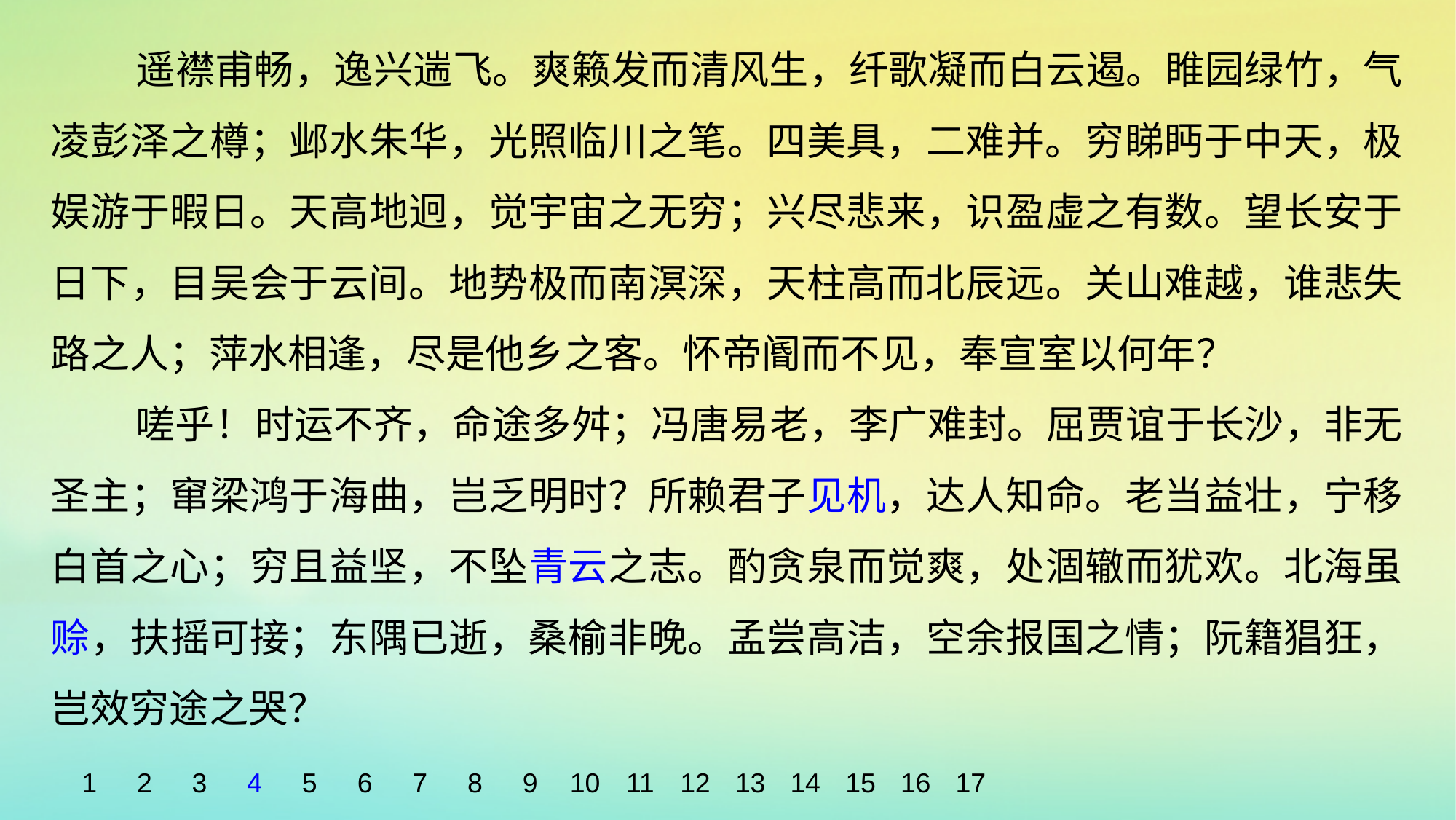

遥襟甫畅，逸兴遄飞。爽籁发而清风生，纤歌凝而白云遏。睢园绿竹，气凌彭泽之樽；邺水朱华，光照临川之笔。四美具，二难并。穷睇眄于中天，极娱游于暇日。天高地迥，觉宇宙之无穷；兴尽悲来，识盈虚之有数。望长安于日下，目吴会于云间。地势极而南溟深，天柱高而北辰远。关山难越，谁悲失路之人；萍水相逢，尽是他乡之客。怀帝阍而不见，奉宣室以何年？
嗟乎！时运不齐，命途多舛；冯唐易老，李广难封。屈贾谊于长沙，非无圣主；窜梁鸿于海曲，岂乏明时？所赖君子见机，达人知命。老当益壮，宁移白首之心；穷且益坚，不坠青云之志。酌贪泉而觉爽，处涸辙而犹欢。北海虽赊，扶摇可接；东隅已逝，桑榆非晚。孟尝高洁，空余报国之情；阮籍猖狂，岂效穷途之哭？
1
2
3
4
5
6
7
8
9
10
11
12
13
14
15
16
17